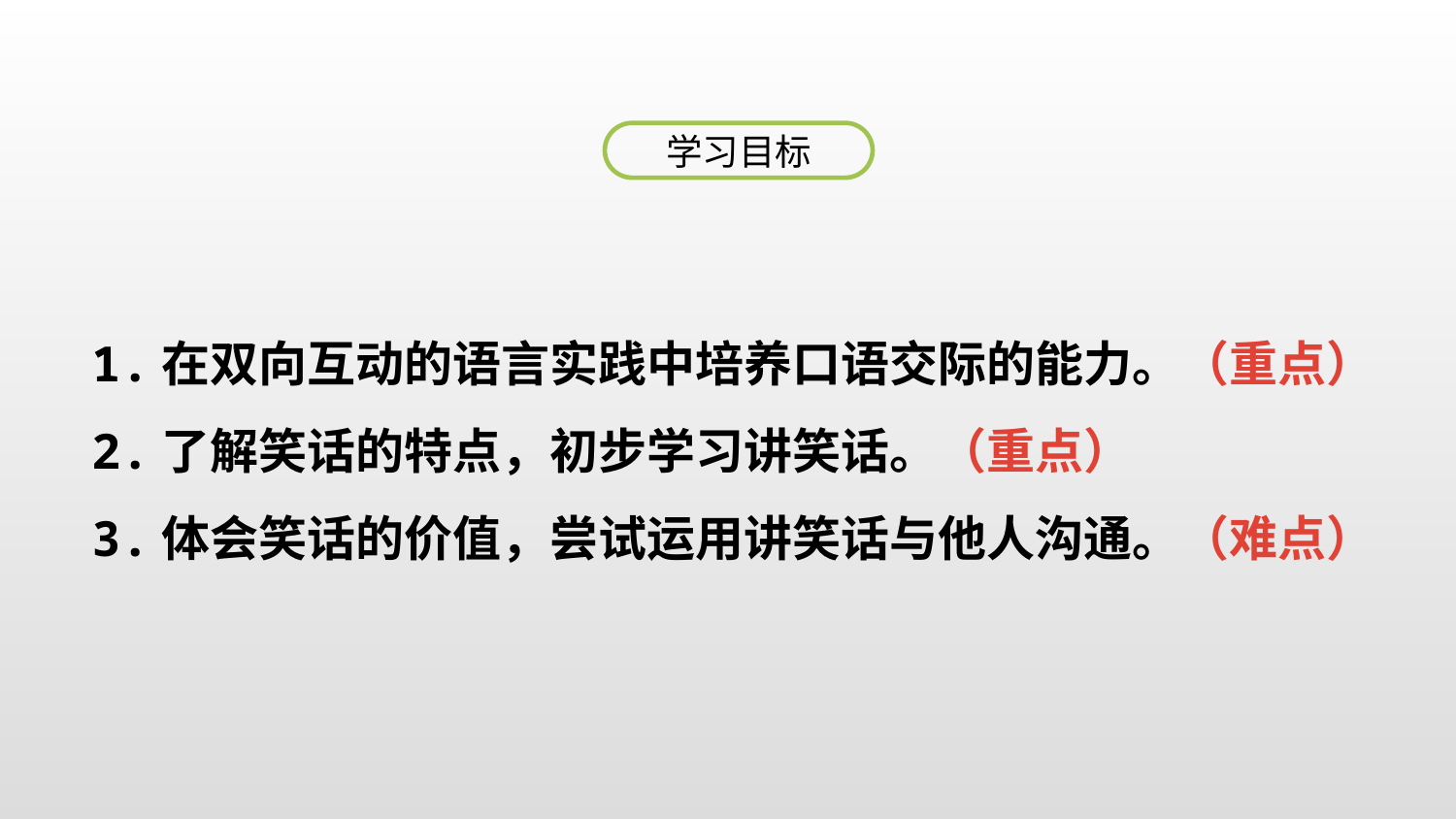

学习目标
1.在双向互动的语言实践中培养口语交际的能力。（重点）
2.了解笑话的特点，初步学习讲笑话。（重点）
3.体会笑话的价值，尝试运用讲笑话与他人沟通。（难点）